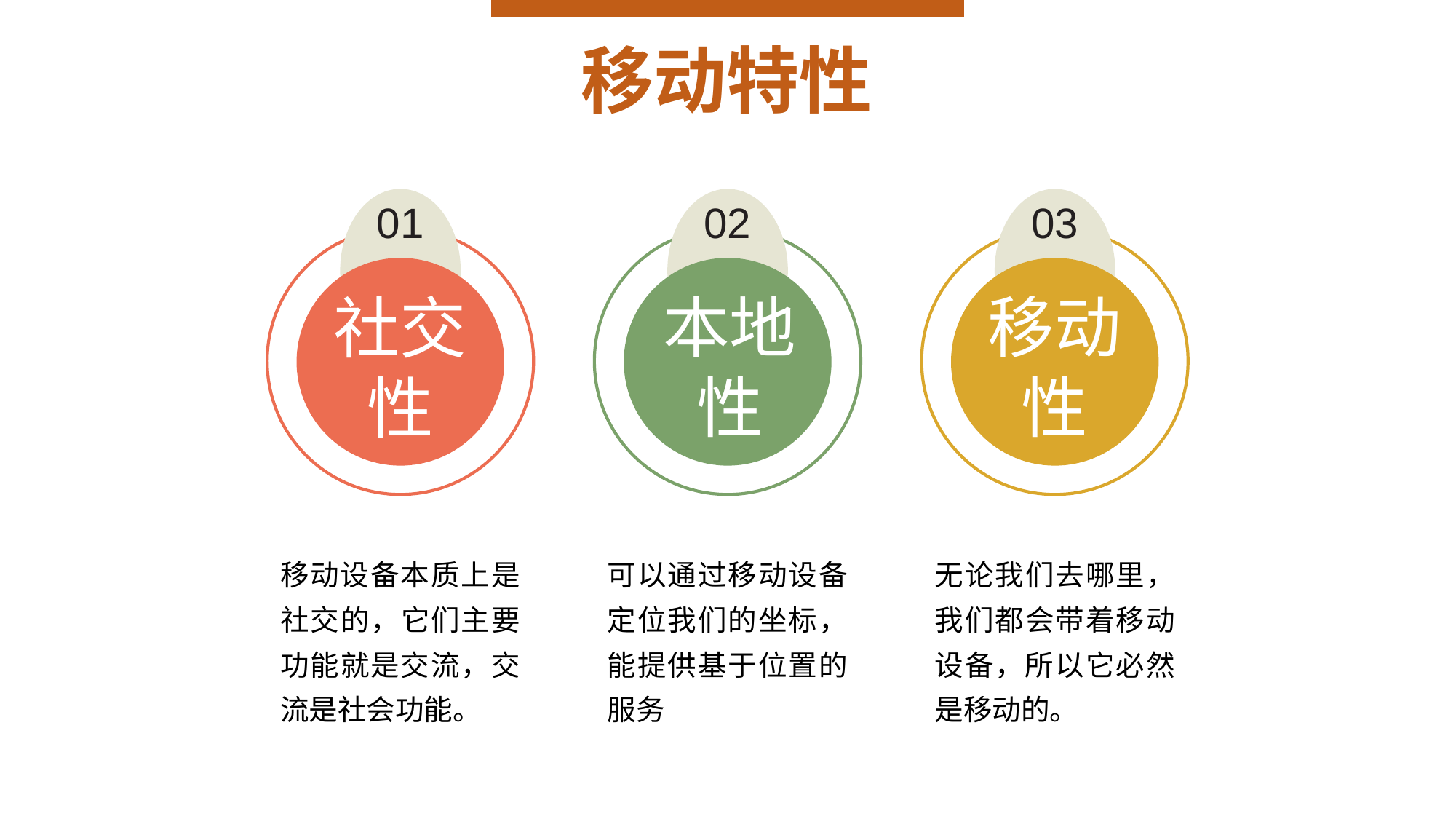

移动特性

01
02
03

本地性
移动性
社交性
移动设备本质上是社交的，它们主要功能就是交流，交流是社会功能。
可以通过移动设备定位我们的坐标，能提供基于位置的服务
无论我们去哪里，我们都会带着移动设备，所以它必然是移动的。